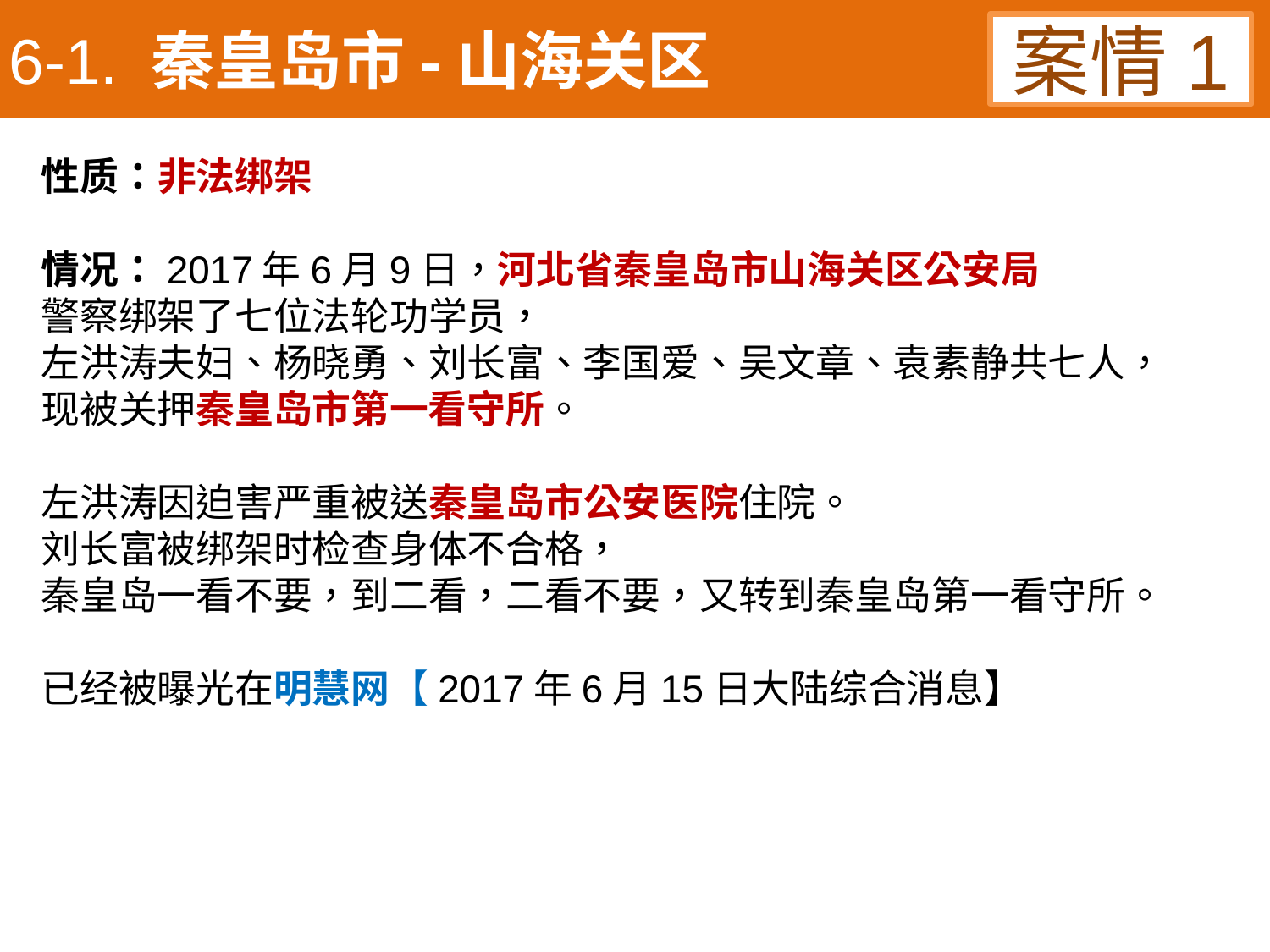

6-1. 秦皇岛市-山海关区
案情1

性质：非法绑架

情况：2017年6月9日，河北省秦皇岛市山海关区公安局
警察绑架了七位法轮功学员，
左洪涛夫妇、杨晓勇、刘长富、李国爱、吴文章、袁素静共七人，
现被关押秦皇岛市第一看守所。

左洪涛因迫害严重被送秦皇岛市公安医院住院。
刘长富被绑架时检查身体不合格，
秦皇岛一看不要，到二看，二看不要，又转到秦皇岛第一看守所。

已经被曝光在明慧网【2017年6月15日大陆综合消息】